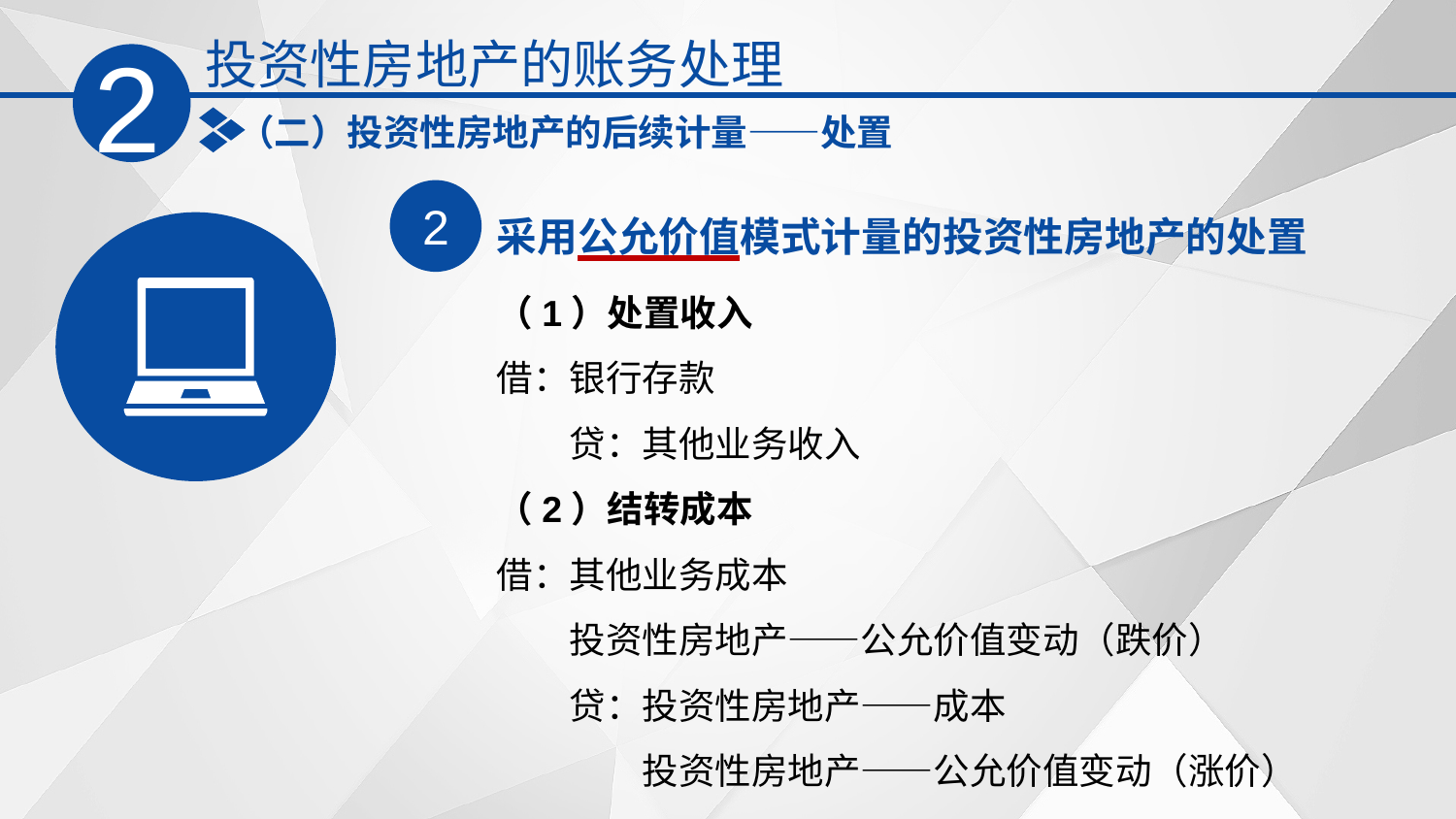

投资性房地产的账务处理
2

（二）投资性房地产的后续计量——处置

2
采用公允价值模式计量的投资性房地产的处置

（1）处置收入
借：银行存款
　　贷：其他业务收入
（2）结转成本
借：其他业务成本
　　投资性房地产——公允价值变动（跌价）
　　贷：投资性房地产——成本
　　　　投资性房地产——公允价值变动（涨价）